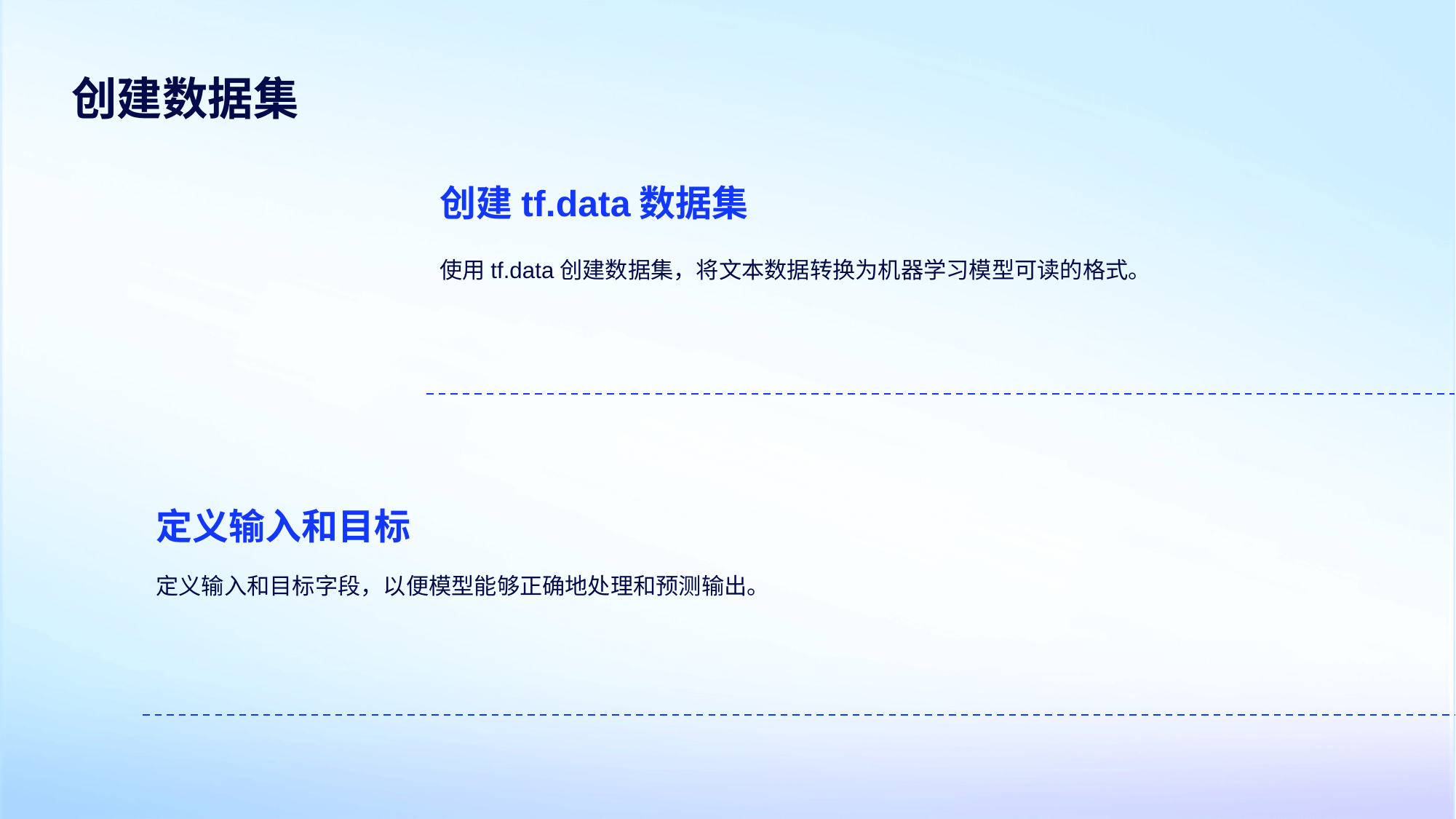

创建数据集
创建tf.data数据集
使用tf.data创建数据集，将文本数据转换为机器学习模型可读的格式。
定义输入和目标
定义输入和目标字段，以便模型能够正确地处理和预测输出。